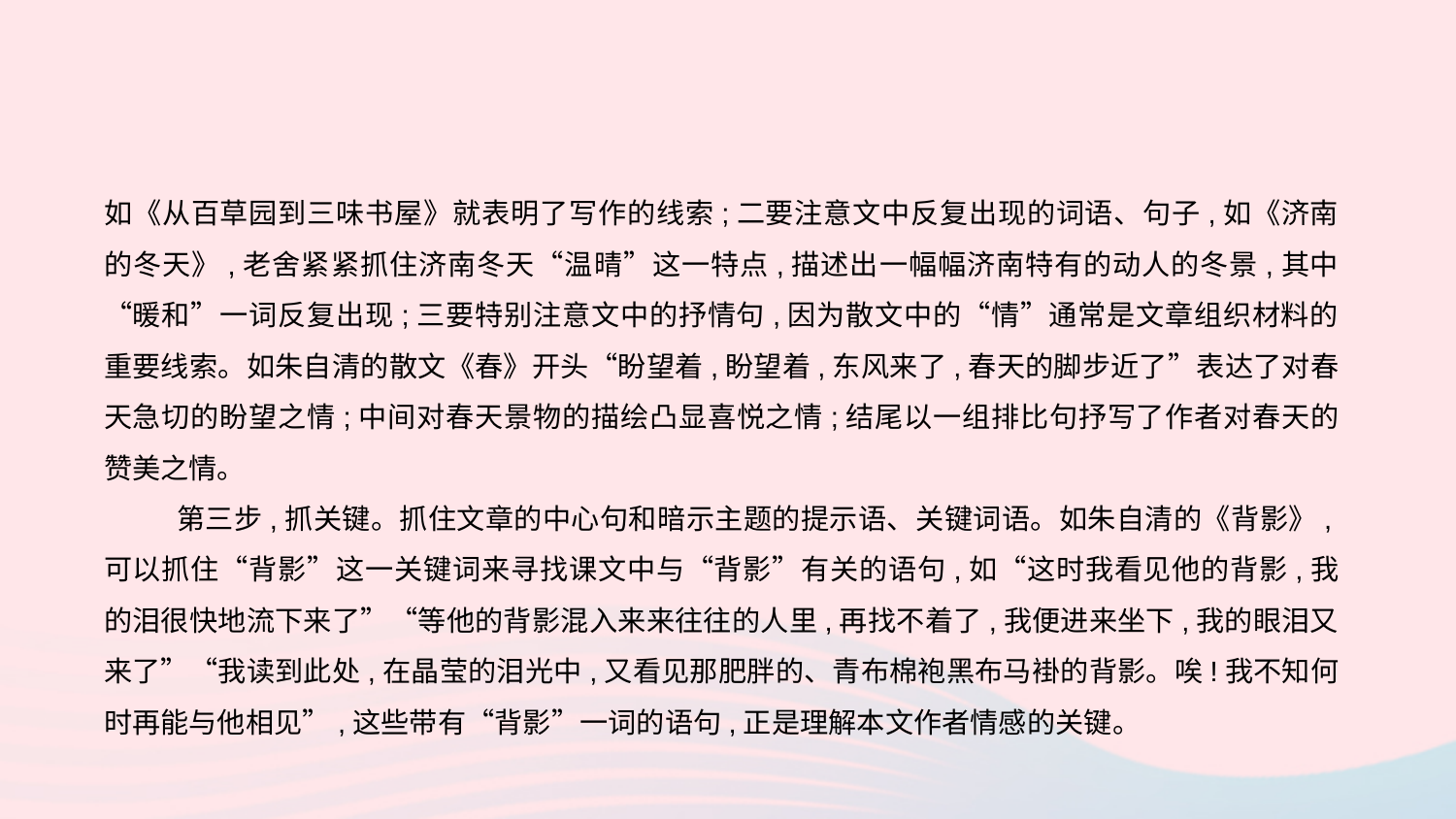

如《从百草园到三味书屋》就表明了写作的线索;二要注意文中反复出现的词语、句子,如《济南的冬天》,老舍紧紧抓住济南冬天“温晴”这一特点,描述出一幅幅济南特有的动人的冬景,其中“暖和”一词反复出现;三要特别注意文中的抒情句,因为散文中的“情”通常是文章组织材料的重要线索。如朱自清的散文《春》开头“盼望着,盼望着,东风来了,春天的脚步近了”表达了对春天急切的盼望之情;中间对春天景物的描绘凸显喜悦之情;结尾以一组排比句抒写了作者对春天的赞美之情。
第三步,抓关键。抓住文章的中心句和暗示主题的提示语、关键词语。如朱自清的《背影》,可以抓住“背影”这一关键词来寻找课文中与“背影”有关的语句,如“这时我看见他的背影,我的泪很快地流下来了”“等他的背影混入来来往往的人里,再找不着了,我便进来坐下,我的眼泪又来了”“我读到此处,在晶莹的泪光中,又看见那肥胖的、青布棉袍黑布马褂的背影。唉!我不知何时再能与他相见”,这些带有“背影”一词的语句,正是理解本文作者情感的关键。